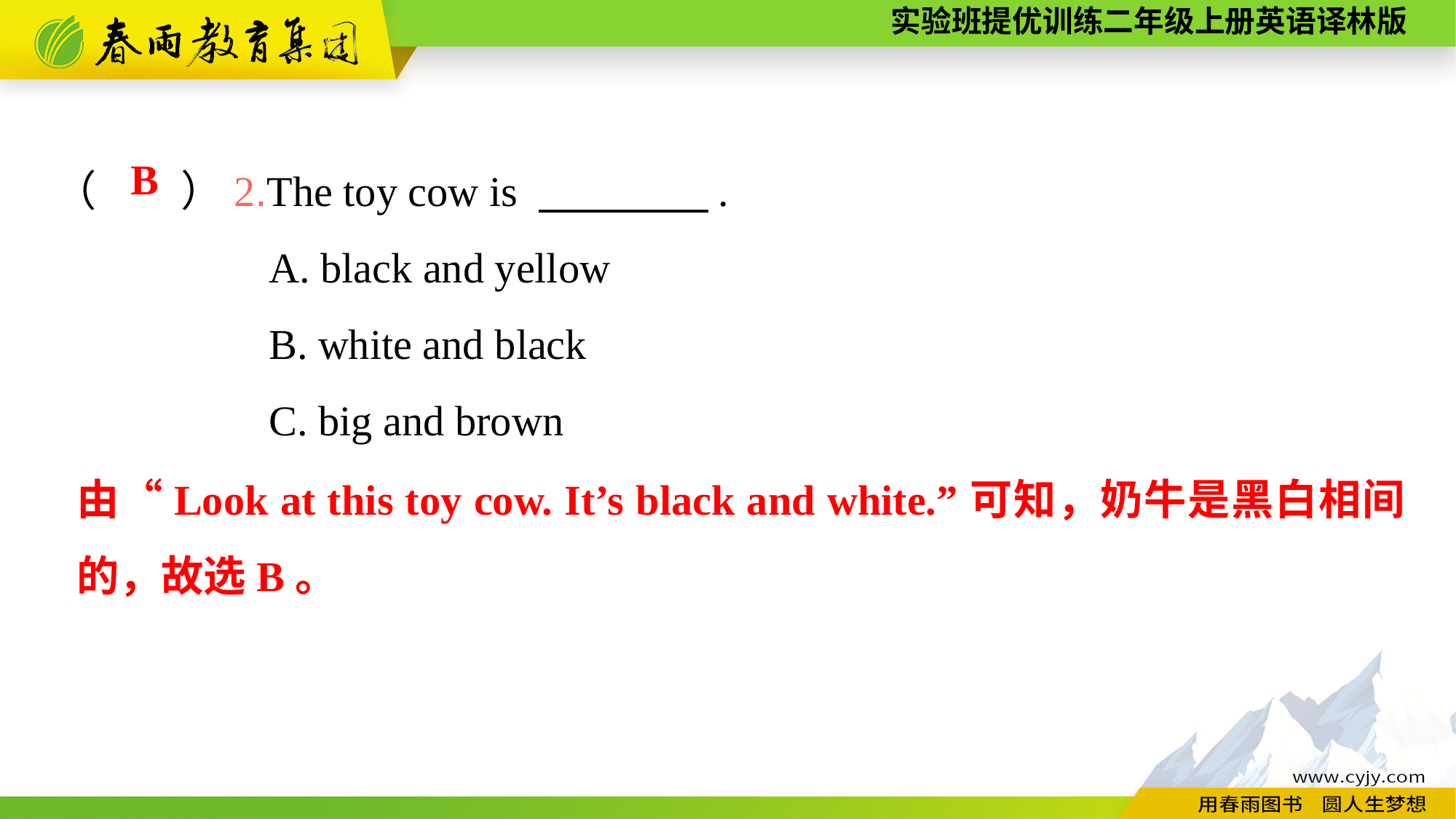

（　　）2.The toy cow is 　　　　.
A. black and yellow
B. white and black
C. big and brown
B
由“Look at this toy cow. It’s black and white.”可知，奶牛是黑白相间的，故选B。